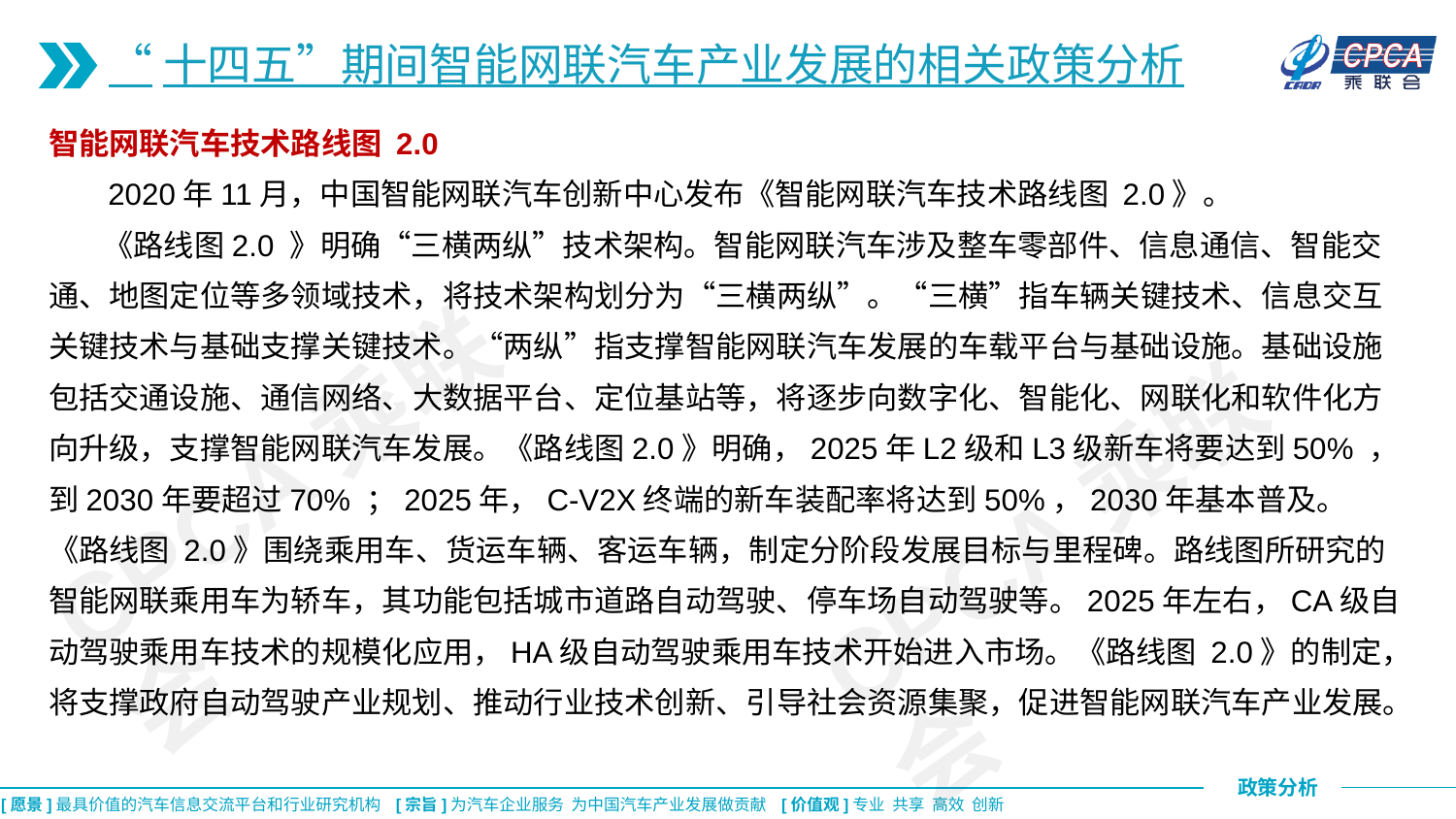

“十四五”期间智能网联汽车产业发展的相关政策分析
智能网联汽车技术路线图 2.0
       2020年11月，中国智能网联汽车创新中心发布《智能网联汽车技术路线图 2.0》。
       《路线图2.0 》明确“三横两纵”技术架构。智能网联汽车涉及整车零部件、信息通信、智能交通、地图定位等多领域技术，将技术架构划分为“三横两纵”。“三横”指车辆关键技术、信息交互关键技术与基础支撑关键技术。“两纵”指支撑智能网联汽车发展的车载平台与基础设施。基础设施包括交通设施、通信网络、大数据平台、定位基站等，将逐步向数字化、智能化、网联化和软件化方向升级，支撑智能网联汽车发展。《路线图2.0》明确，2025年L2级和L3级新车将要达到50% ，到2030年要超过70% ；2025年，C-V2X终端的新车装配率将达到50%，2030年基本普及。《路线图 2.0》围绕乘用车、货运车辆、客运车辆，制定分阶段发展目标与里程碑。路线图所研究的智能网联乘用车为轿车，其功能包括城市道路自动驾驶、停车场自动驾驶等。2025年左右，CA级自动驾驶乘用车技术的规模化应用，HA级自动驾驶乘用车技术开始进入市场。《路线图 2.0》的制定，将支撑政府自动驾驶产业规划、推动行业技术创新、引导社会资源集聚，促进智能网联汽车产业发展。
CPCA乘联会
CPCA乘联会